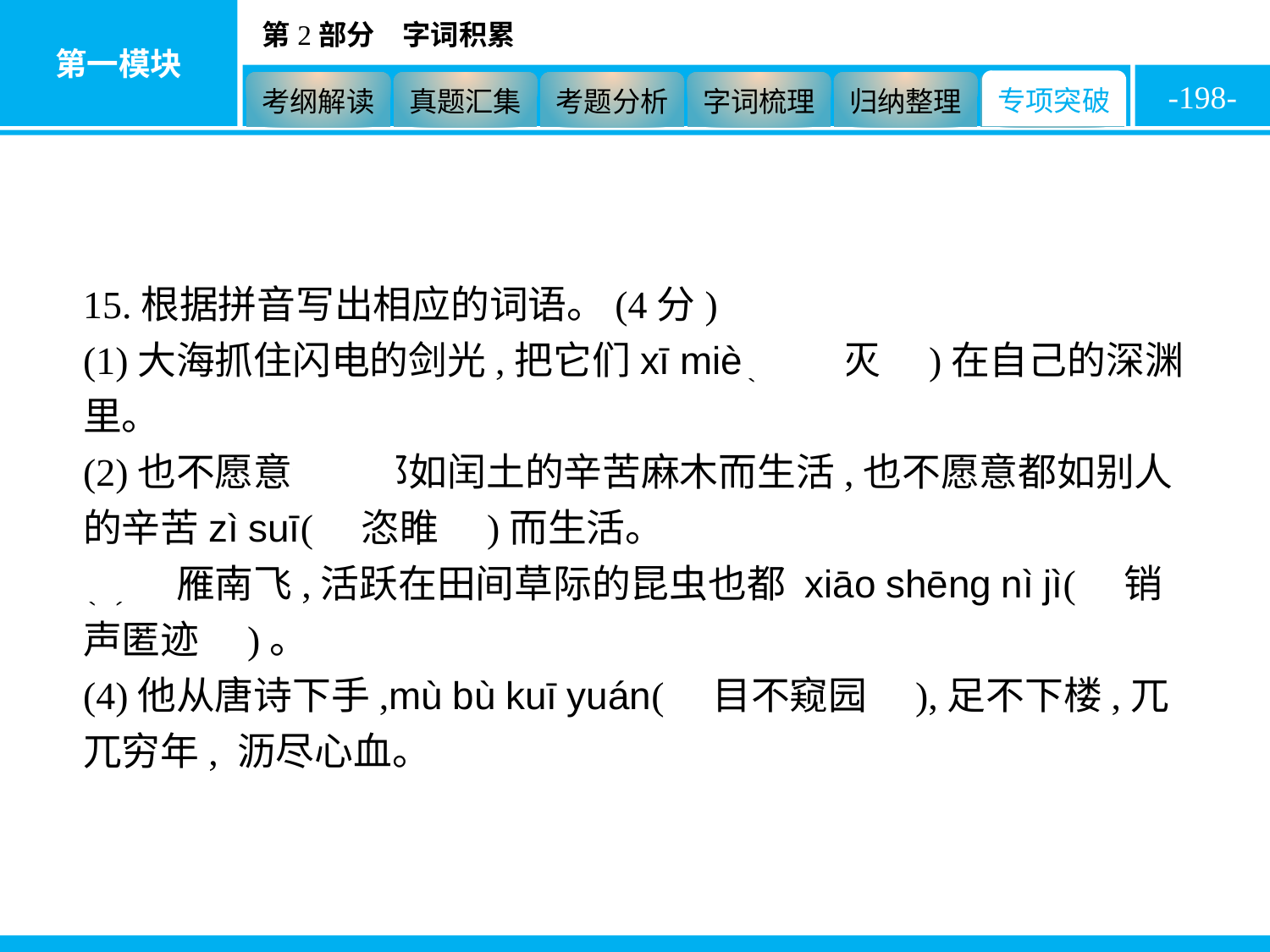

-198-
15.根据拼音写出相应的词语。(4分)
(1)大海抓住闪电的剑光,把它们xī miè(　熄灭　)在自己的深渊里。
(2)也不愿意他们都如闰土的辛苦麻木而生活,也不愿意都如别人的辛苦zì suī(　恣睢　)而生活。
(3)北雁南飞,活跃在田间草际的昆虫也都 xiāo shēng nì jì(　销声匿迹　)。
(4)他从唐诗下手,mù bù kuī yuán(　目不窥园　),足不下楼,兀兀穷年, 沥尽心血。